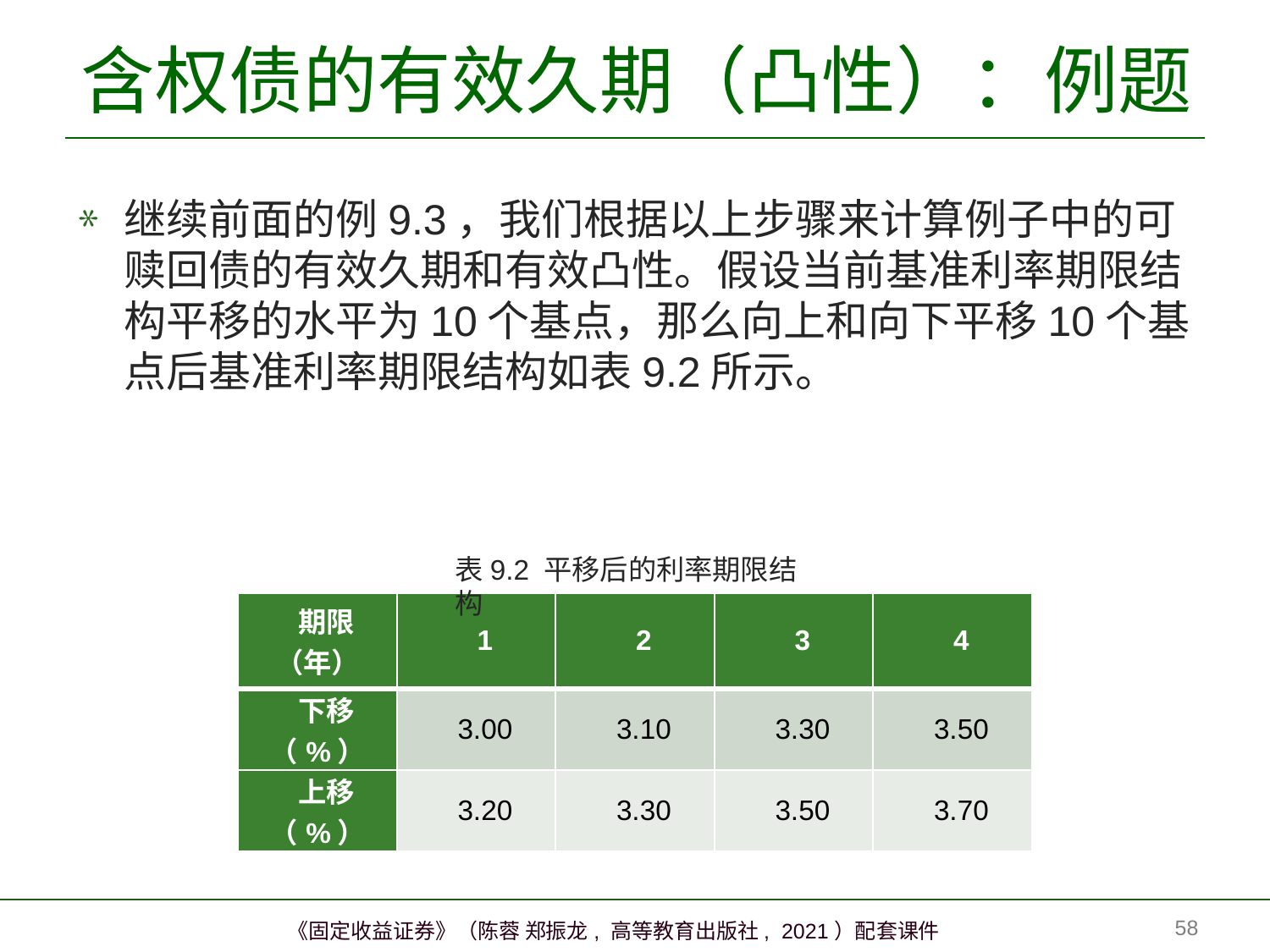

# 含权债的有效久期（凸性）：例题
继续前面的例9.3，我们根据以上步骤来计算例子中的可赎回债的有效久期和有效凸性。假设当前基准利率期限结构平移的水平为10个基点，那么向上和向下平移10个基点后基准利率期限结构如表9.2所示。

表9.2 平移后的利率期限结构
| 期限（年） | 1 | 2 | 3 | 4 |
| --- | --- | --- | --- | --- |
| 下移（%） | 3.00 | 3.10 | 3.30 | 3.50 |
| 上移（%） | 3.20 | 3.30 | 3.50 | 3.70 |
58